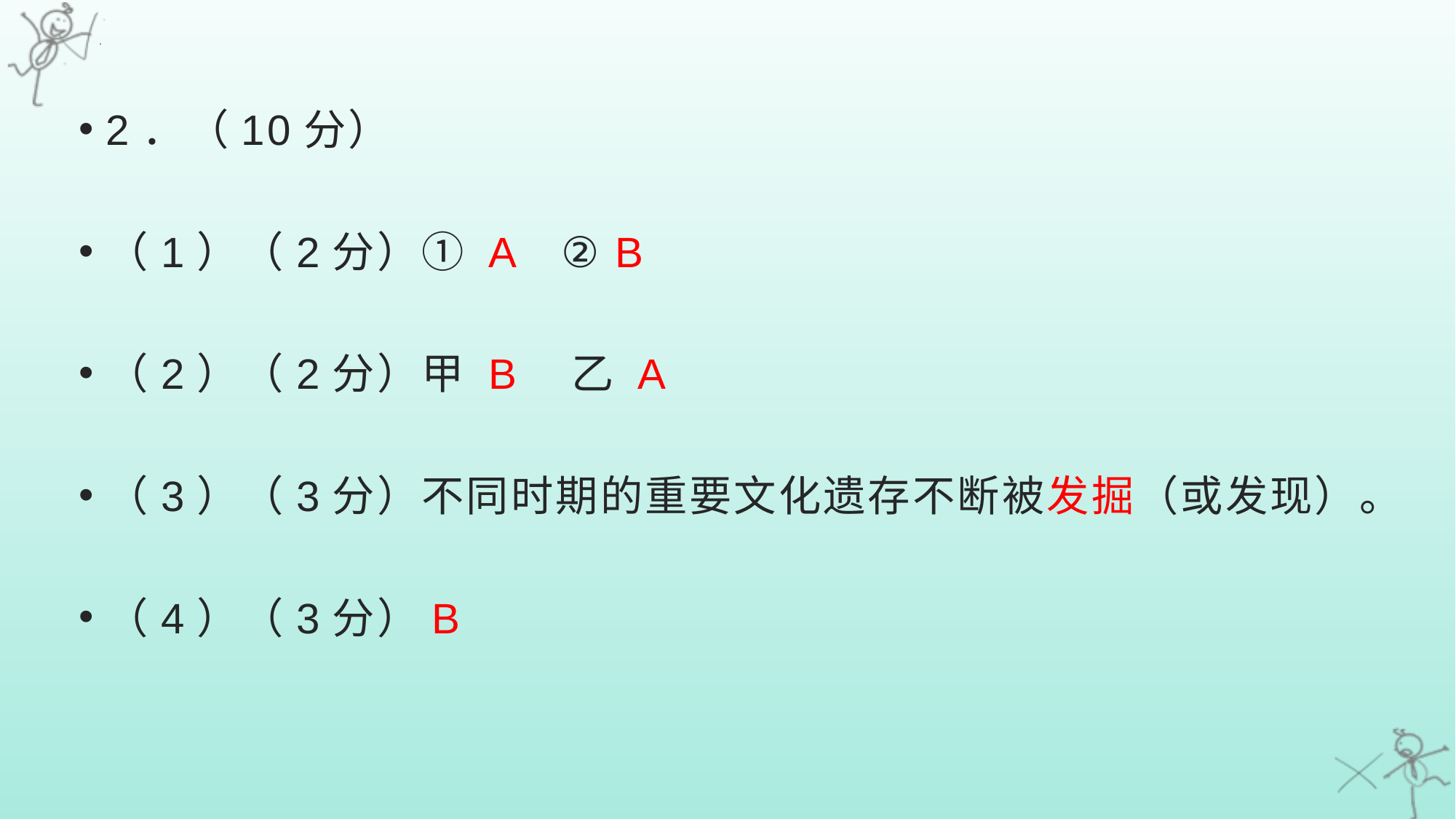

2．（10分）
（1）（2分）① A   ② B
（2）（2分）甲 B   乙 A
（3）（3分）不同时期的重要文化遗存不断被发掘（或发现）。
（4）（3分）B